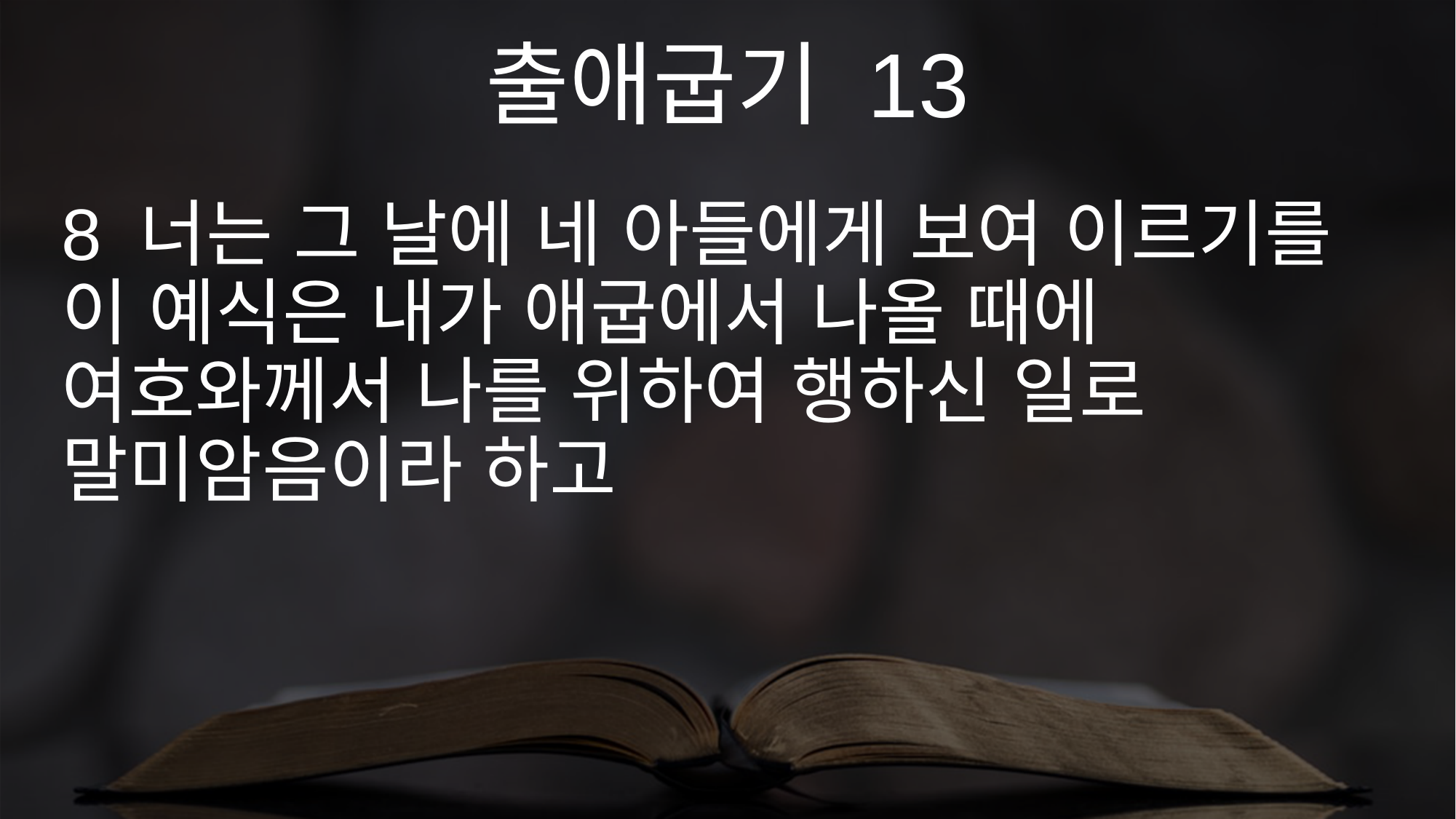

출애굽기 13
8 너는 그 날에 네 아들에게 보여 이르기를 이 예식은 내가 애굽에서 나올 때에 여호와께서 나를 위하여 행하신 일로 말미암음이라 하고